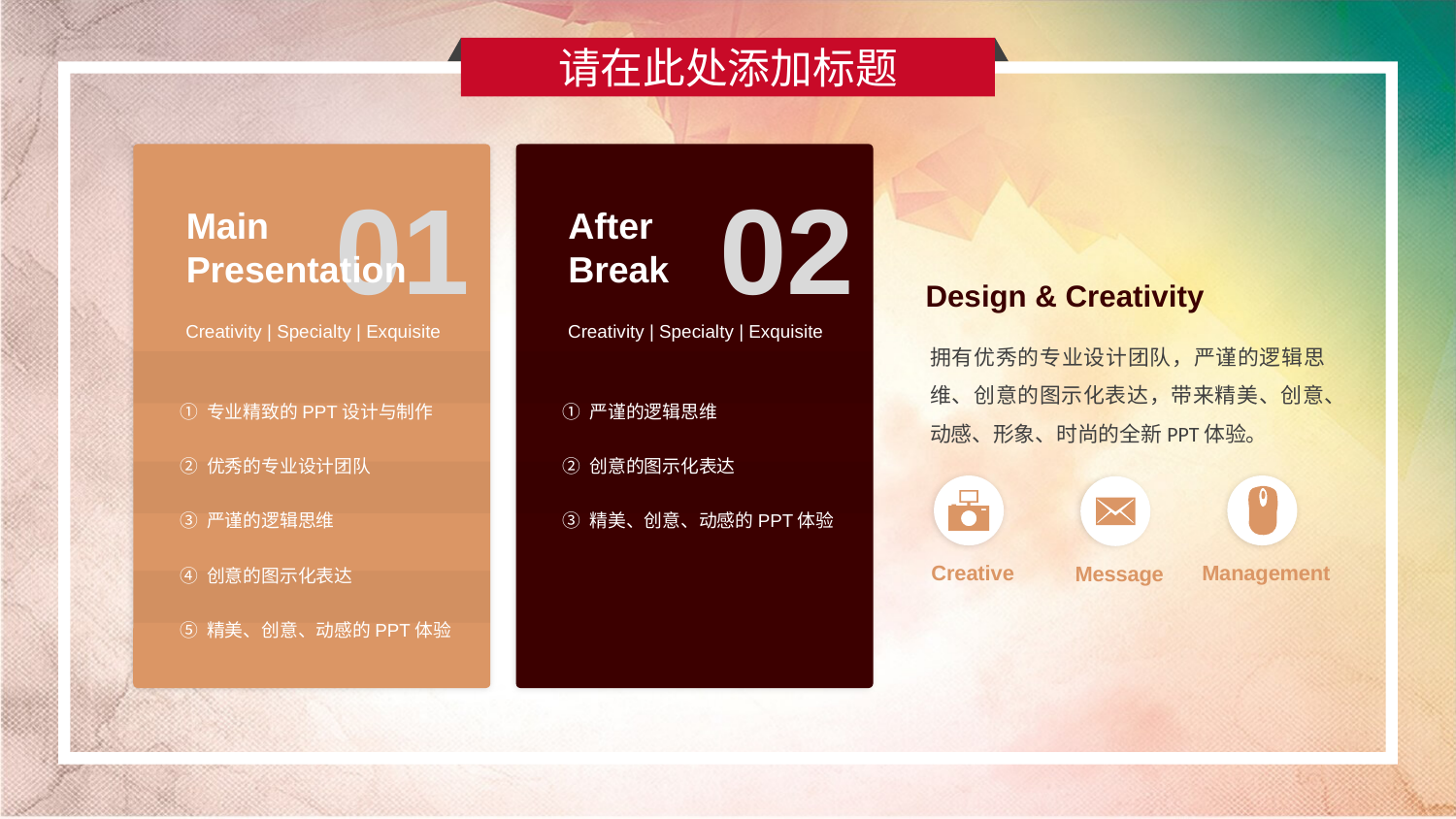

请在此处添加标题

01
02
Main
Presentation
After
Break
Design & Creativity
Creativity | Specialty | Exquisite
Creativity | Specialty | Exquisite
拥有优秀的专业设计团队，严谨的逻辑思维、创意的图示化表达，带来精美、创意、动感、形象、时尚的全新PPT体验。

严谨的逻辑思维
创意的图示化表达
精美、创意、动感的PPT体验

专业精致的PPT设计与制作
优秀的专业设计团队
严谨的逻辑思维
创意的图示化表达
精美、创意、动感的PPT体验

Creative
Management
Message